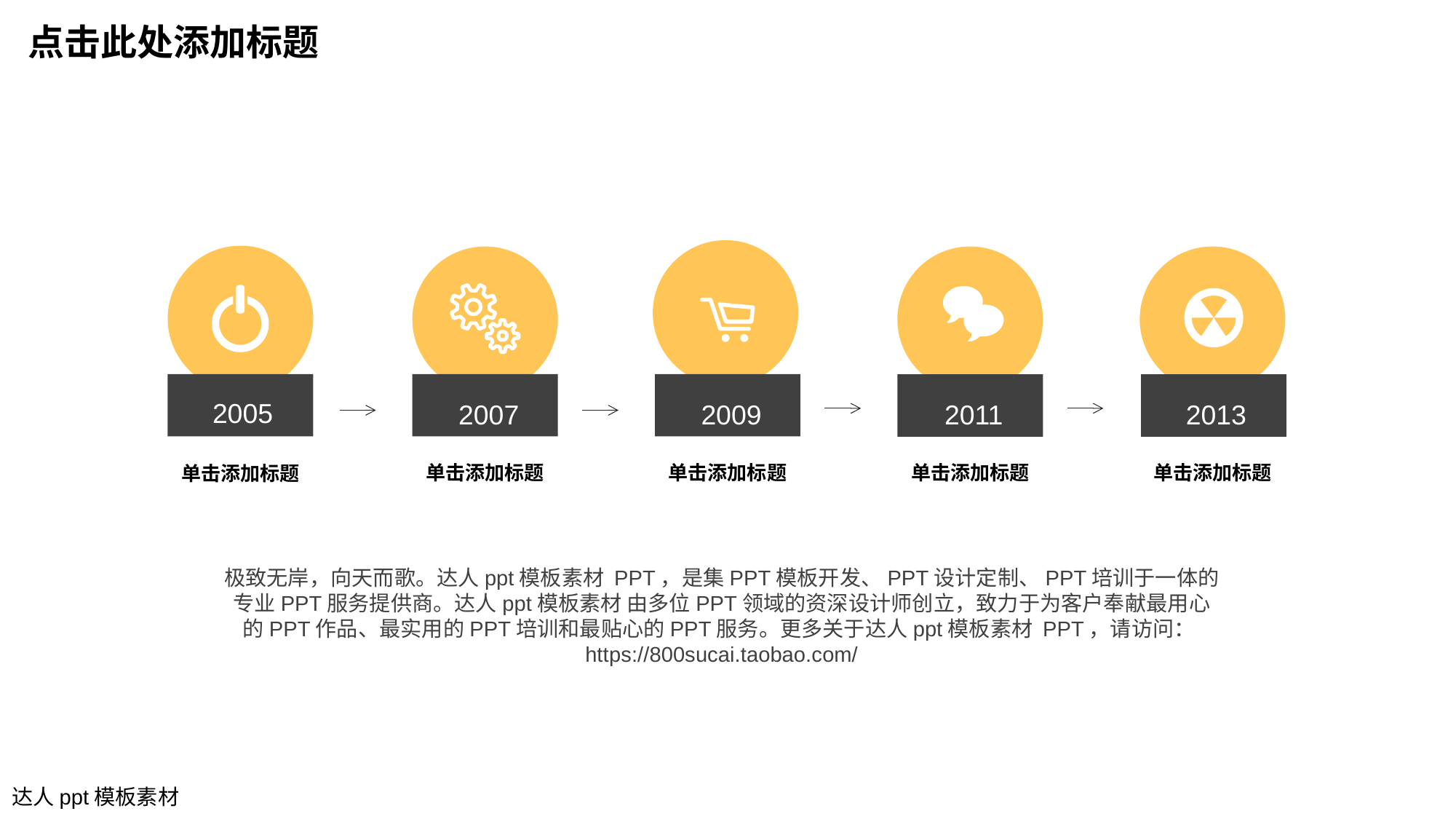

点击此处添加标题

2005

2007
2009

2011

2013
单击添加标题
单击添加标题
单击添加标题
单击添加标题
单击添加标题
极致无岸，向天而歌。达人ppt模板素材 PPT，是集PPT模板开发、PPT设计定制、PPT培训于一体的专业PPT服务提供商。达人ppt模板素材 由多位PPT领域的资深设计师创立，致力于为客户奉献最用心的PPT作品、最实用的PPT培训和最贴心的PPT服务。更多关于达人ppt模板素材 PPT，请访问：https://800sucai.taobao.com/
达人ppt模板素材